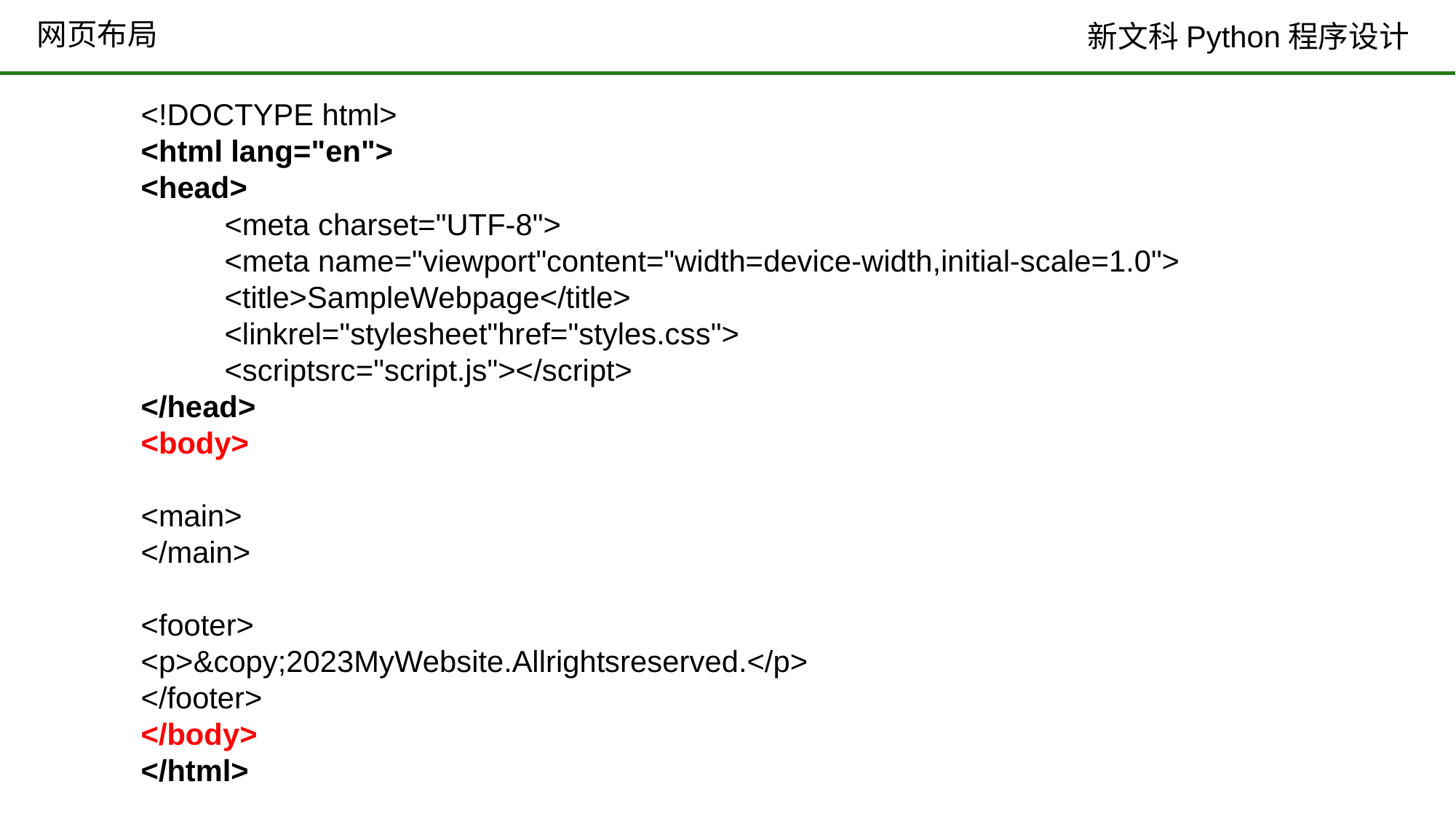

# 网页布局
<!DOCTYPE html>
<html lang="en">
<head>
          <meta charset="UTF-8">
          <meta name="viewport"content="width=device-width,initial-scale=1.0">
          <title>SampleWebpage</title>
          <linkrel="stylesheet"href="styles.css">
          <scriptsrc="script.js"></script>
</head>
<body>

<main>
</main>

<footer>
<p>&copy;2023MyWebsite.Allrightsreserved.</p>
</footer>
</body>
</html>